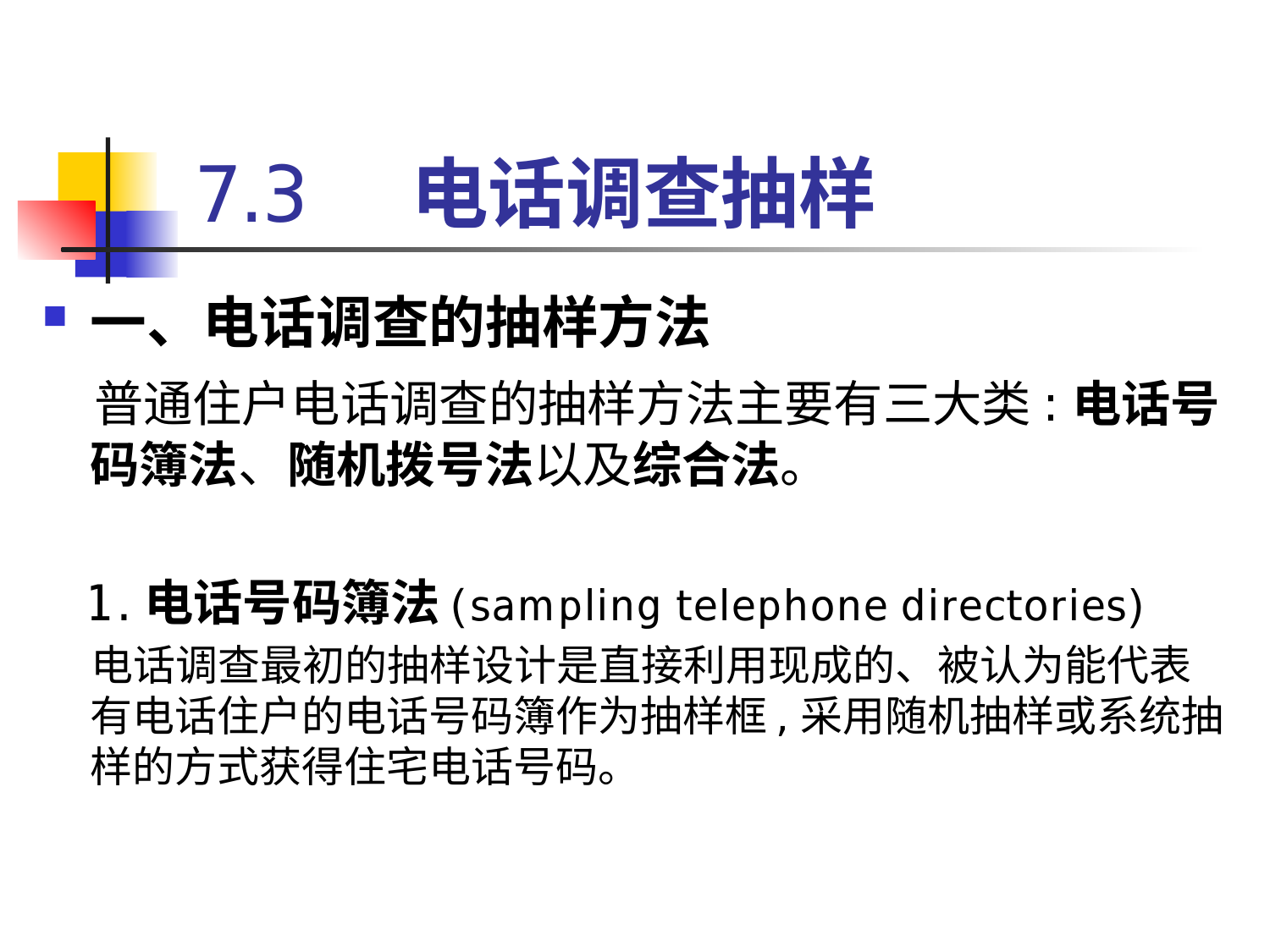

# 7.3　电话调查抽样
一、电话调查的抽样方法
   普通住户电话调查的抽样方法主要有三大类:电话号码簿法、随机拨号法以及综合法。

   1.电话号码簿法(sampling telephone directories)
    电话调查最初的抽样设计是直接利用现成的、被认为能代表有电话住户的电话号码簿作为抽样框,采用随机抽样或系统抽样的方式获得住宅电话号码。